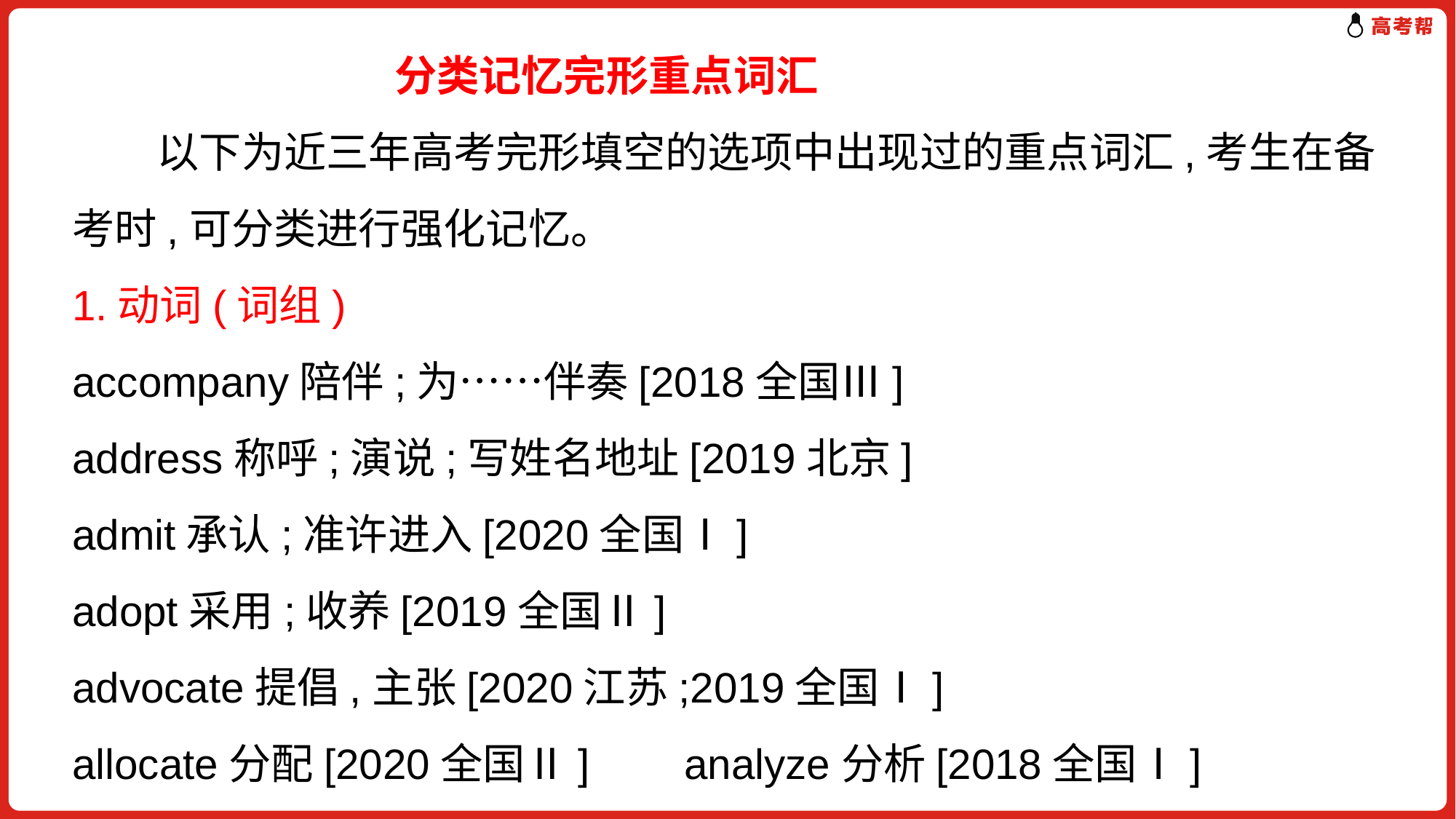

分类记忆完形重点词汇
　　以下为近三年高考完形填空的选项中出现过的重点词汇,考生在备考时,可分类进行强化记忆。
1.动词(词组)
accompany陪伴;为……伴奏[2018全国Ⅲ]
address称呼;演说;写姓名地址[2019北京]
admit承认;准许进入[2020全国Ⅰ]
adopt采用;收养[2019全国Ⅱ]
advocate提倡,主张[2020江苏;2019全国Ⅰ]
allocate分配[2020全国Ⅱ]        analyze分析[2018全国Ⅰ]